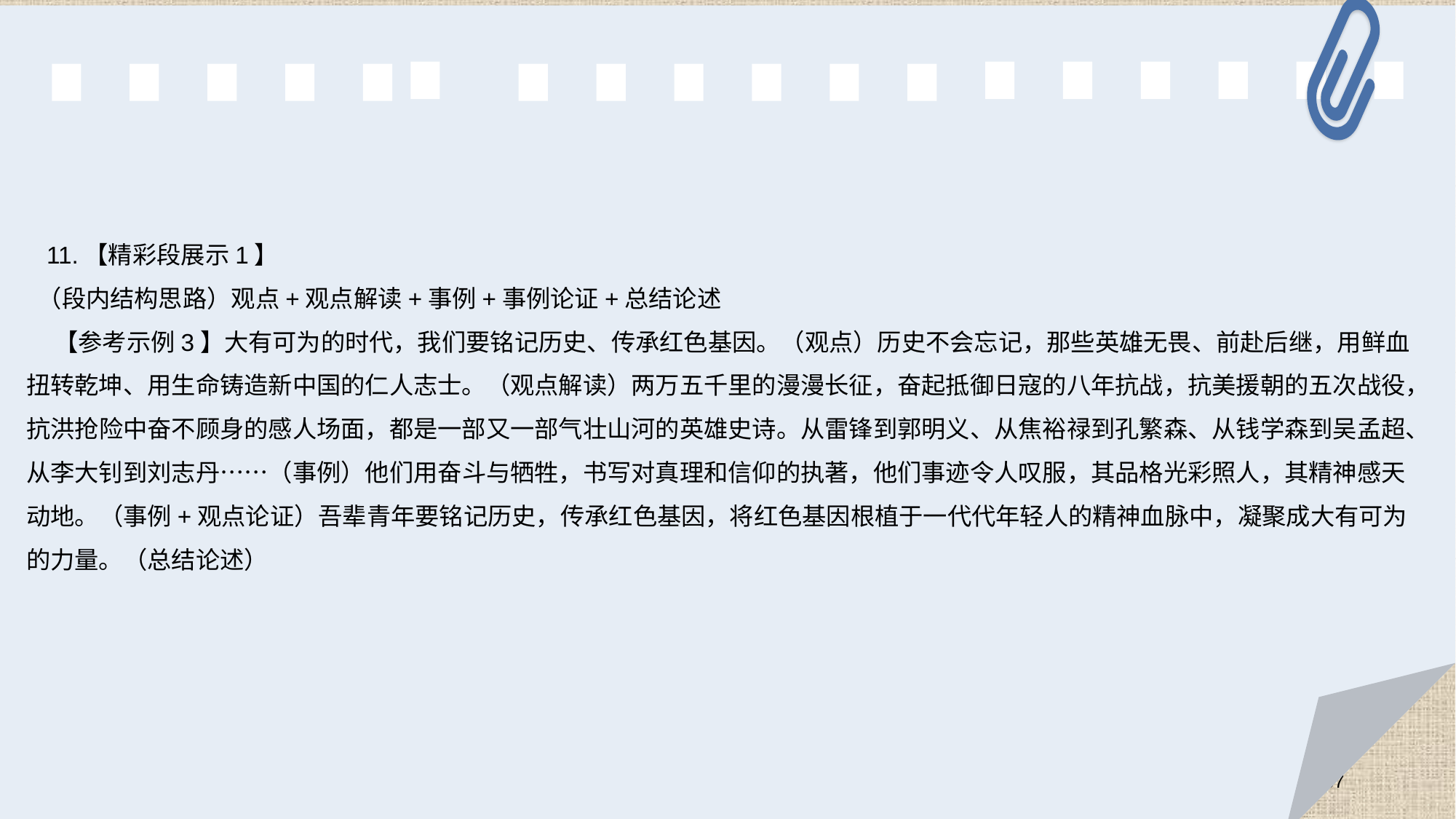

11.【精彩段展示1】
 （段内结构思路）观点+观点解读+事例+事例论证+总结论述
    【参考示例3】大有可为的时代，我们要铭记历史、传承红色基因。（观点）历史不会忘记，那些英雄无畏、前赴后继，用鲜血扭转乾坤、用生命铸造新中国的仁人志士。（观点解读）两万五千里的漫漫长征，奋起抵御日寇的八年抗战，抗美援朝的五次战役，抗洪抢险中奋不顾身的感人场面，都是一部又一部气壮山河的英雄史诗。从雷锋到郭明义、从焦裕禄到孔繁森、从钱学森到吴孟超、从李大钊到刘志丹……（事例）他们用奋斗与牺牲，书写对真理和信仰的执著，他们事迹令人叹服，其品格光彩照人，其精神感天动地。（事例+观点论证）吾辈青年要铭记历史，传承红色基因，将红色基因根植于一代代年轻人的精神血脉中，凝聚成大有可为的力量。（总结论述）
67